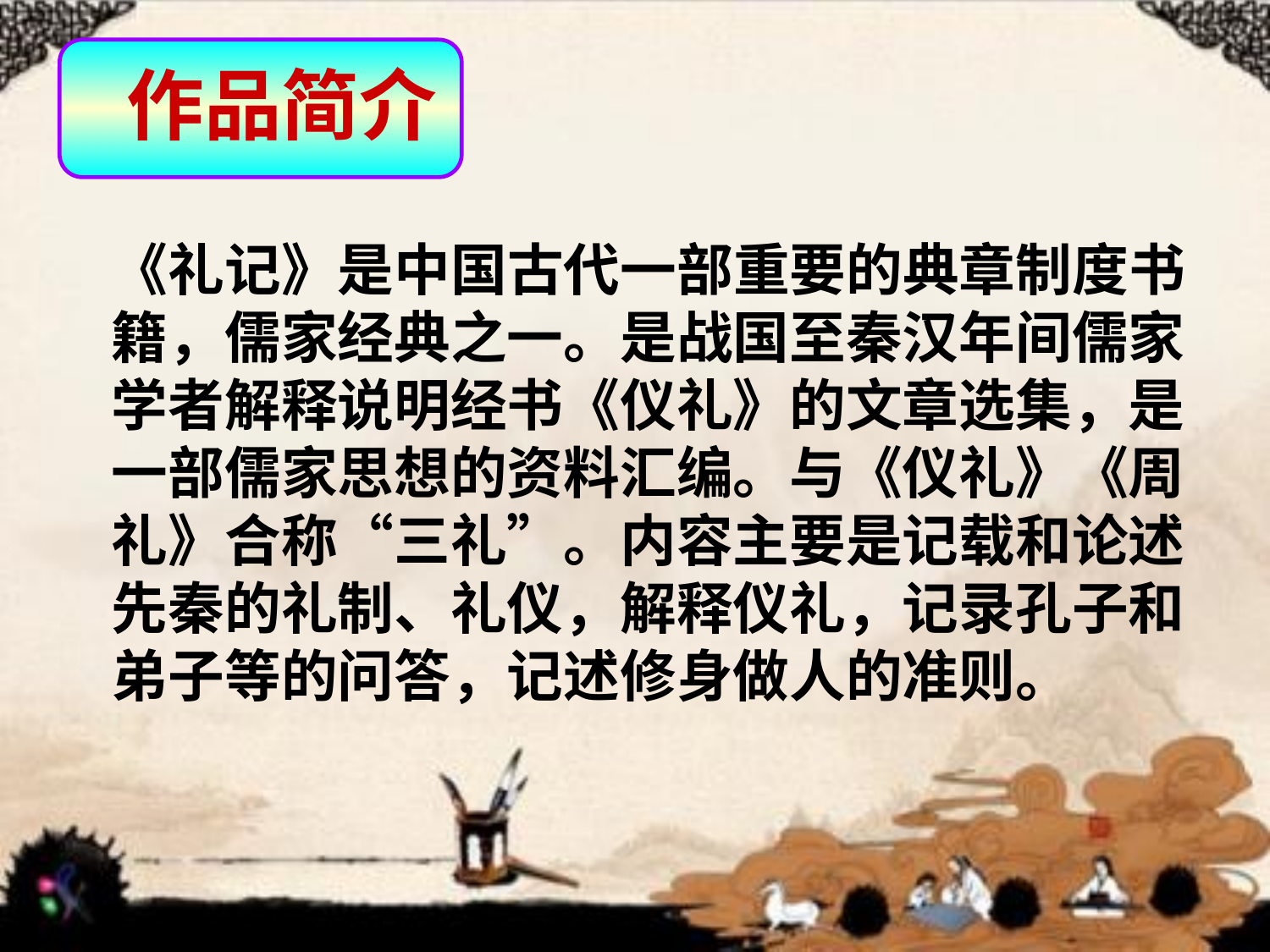

作品简介
《礼记》是中国古代一部重要的典章制度书籍，儒家经典之一。是战国至秦汉年间儒家学者解释说明经书《仪礼》的文章选集，是一部儒家思想的资料汇编。与《仪礼》《周礼》合称“三礼”。内容主要是记载和论述先秦的礼制、礼仪，解释仪礼，记录孔子和弟子等的问答，记述修身做人的准则。